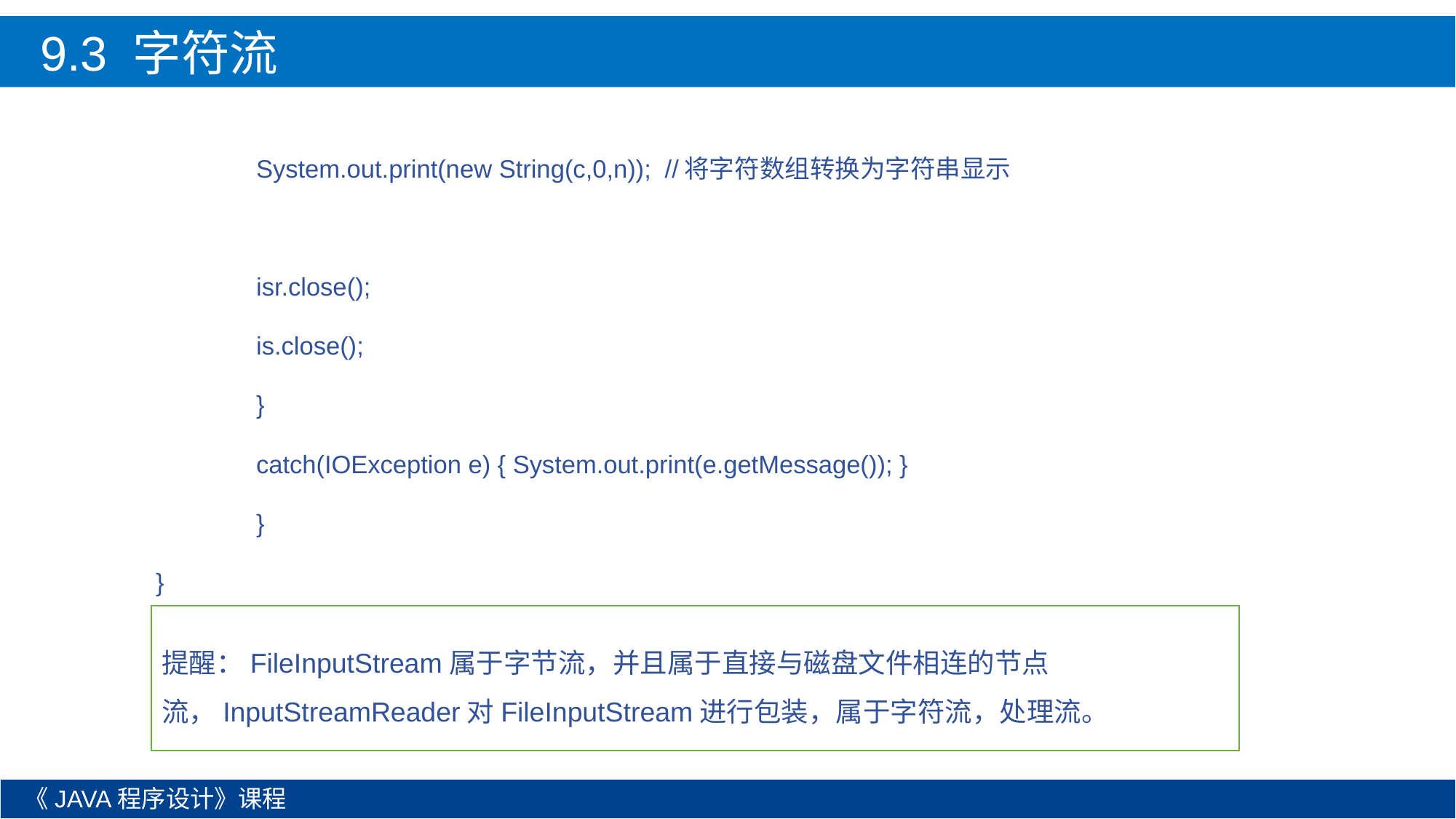

9.3 字符流
	System.out.print(new String(c,0,n));  //将字符数组转换为字符串显示

			isr.close();
			is.close();
		}
		catch(IOException e) { System.out.print(e.getMessage()); }
	}
}
提醒：FileInputStream属于字节流，并且属于直接与磁盘文件相连的节点流，InputStreamReader对FileInputStream进行包装，属于字符流，处理流。
《JAVA程序设计》课程